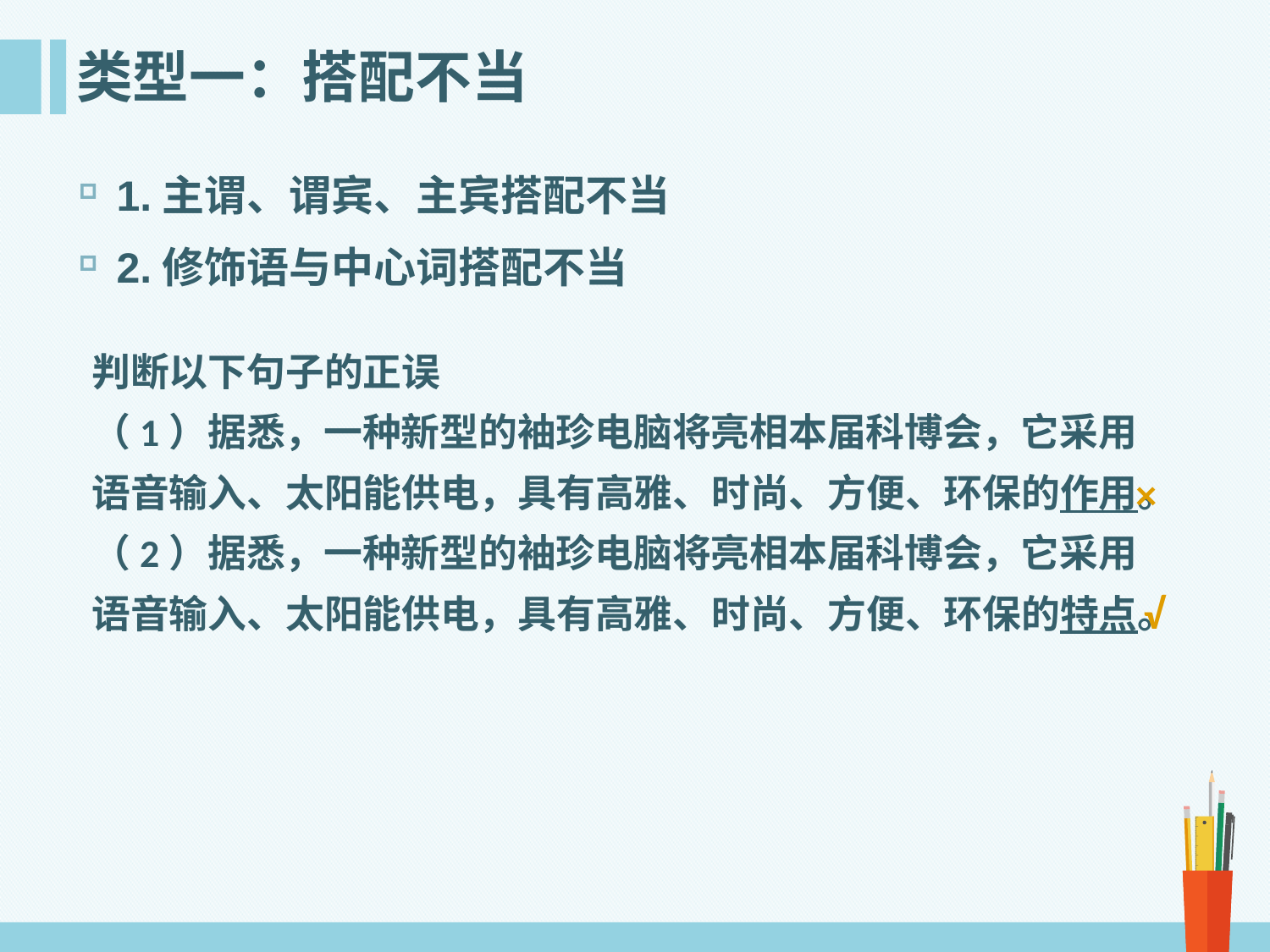

# 类型一：搭配不当
1.主谓、谓宾、主宾搭配不当
2.修饰语与中心词搭配不当

判断以下句子的正误
（1）据悉，一种新型的袖珍电脑将亮相本届科博会，它采用语音输入、太阳能供电，具有高雅、时尚、方便、环保的作用。
（2）据悉，一种新型的袖珍电脑将亮相本届科博会，它采用语音输入、太阳能供电，具有高雅、时尚、方便、环保的特点。
×
√